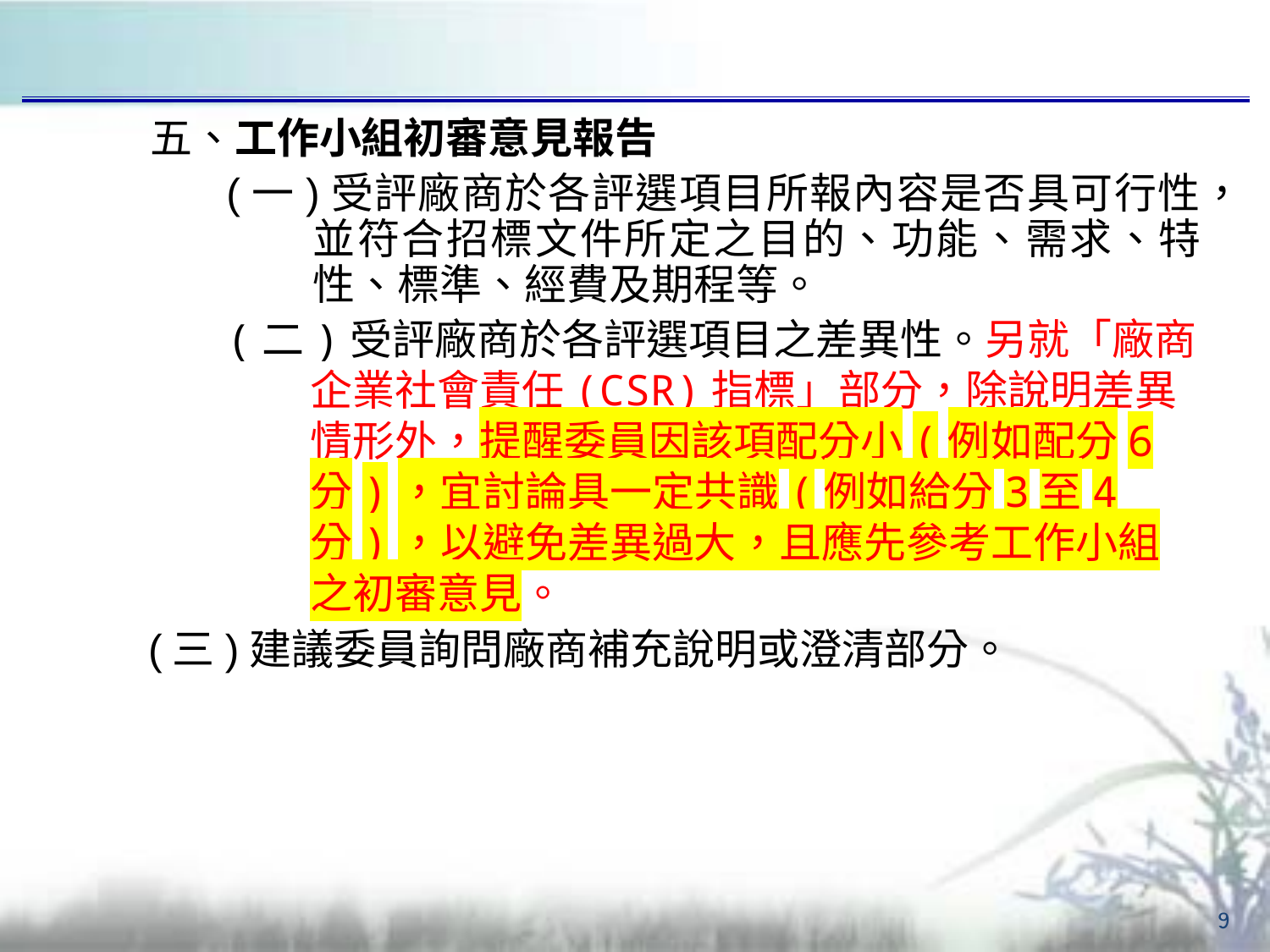

五、工作小組初審意見報告
(一)受評廠商於各評選項目所報內容是否具可行性，並符合招標文件所定之目的、功能、需求、特性、標準、經費及期程等。
(二)受評廠商於各評選項目之差異性。另就「廠商企業社會責任(CSR)指標」部分，除說明差異情形外，提醒委員因該項配分小(例如配分6分)，宜討論具一定共識(例如給分3至4分)，以避免差異過大，且應先參考工作小組之初審意見。
(三)建議委員詢問廠商補充說明或澄清部分。
9